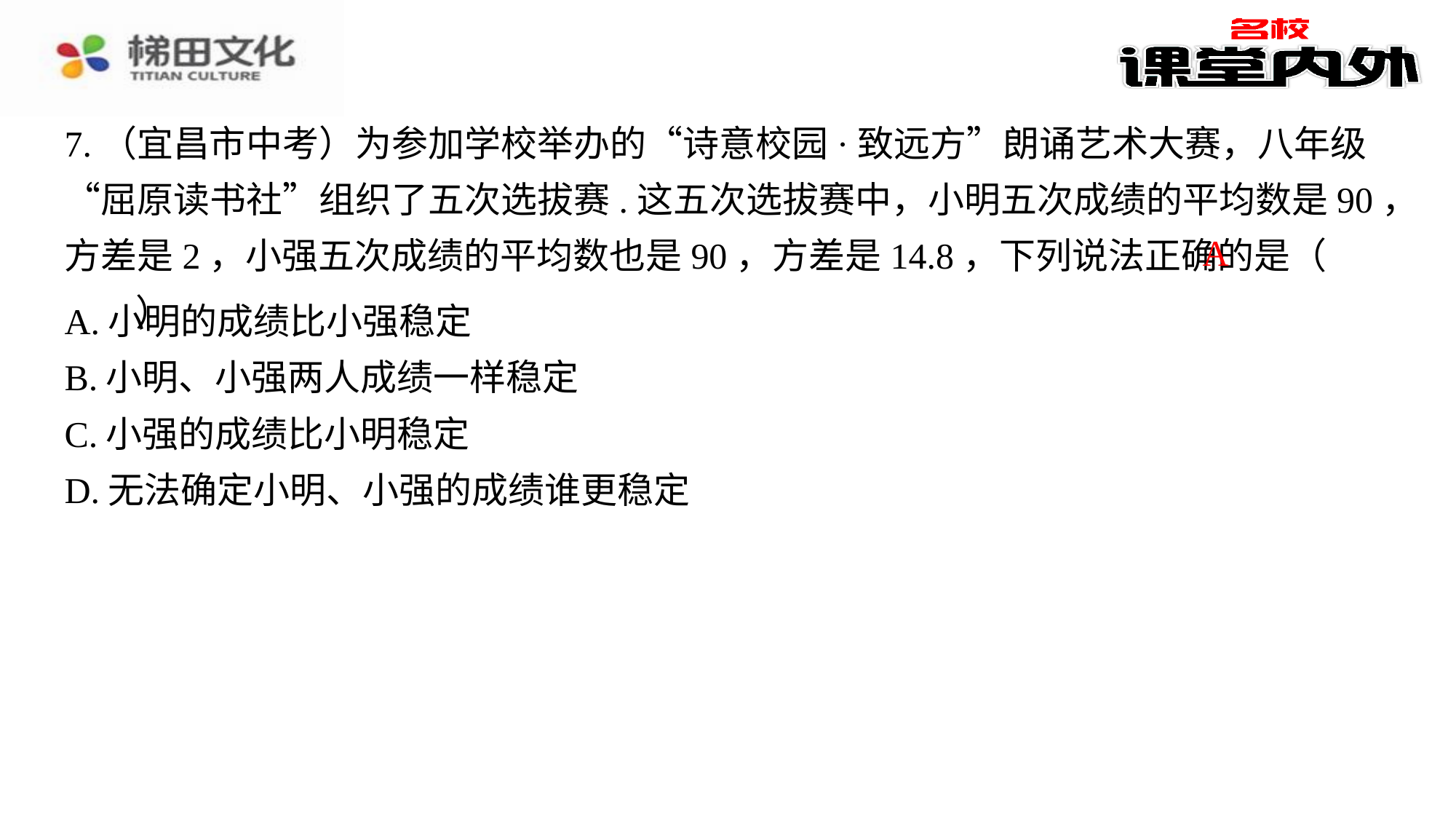

7.（宜昌市中考）为参加学校举办的“诗意校园·致远方”朗诵艺术大赛，八年级“屈原读书社”组织了五次选拔赛.这五次选拔赛中，小明五次成绩的平均数是90，方差是2，小强五次成绩的平均数也是90，方差是14.8，下列说法正确的是（　A　）
A
| A.小明的成绩比小强稳定 |
| --- |
| B.小明、小强两人成绩一样稳定 |
| C.小强的成绩比小明稳定 |
| D.无法确定小明、小强的成绩谁更稳定 |